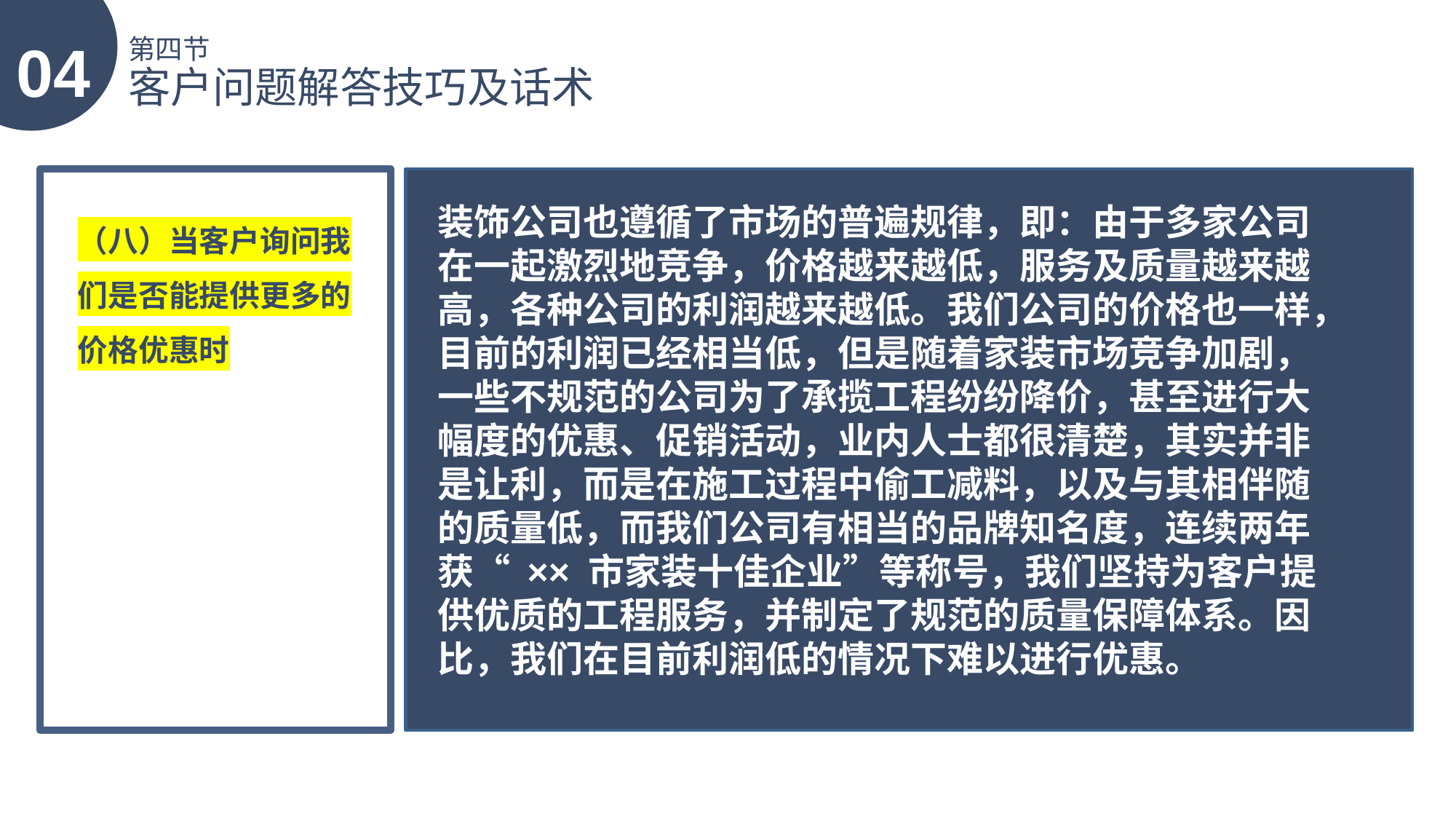

04
第四节
客户问题解答技巧及话术

装饰公司也遵循了市场的普遍规律，即：由于多家公司在一起激烈地竞争，价格越来越低，服务及质量越来越高，各种公司的利润越来越低。我们公司的价格也一样，目前的利润已经相当低，但是随着家装市场竞争加剧，一些不规范的公司为了承揽工程纷纷降价，甚至进行大幅度的优惠、促销活动，业内人士都很清楚，其实并非是让利，而是在施工过程中偷工减料，以及与其相伴随的质量低，而我们公司有相当的品牌知名度，连续两年获“ ×× 市家装十佳企业”等称号，我们坚持为客户提供优质的工程服务，并制定了规范的质量保障体系。因比，我们在目前利润低的情况下难以进行优惠。
（八）当客户询问我们是否能提供更多的价格优惠时